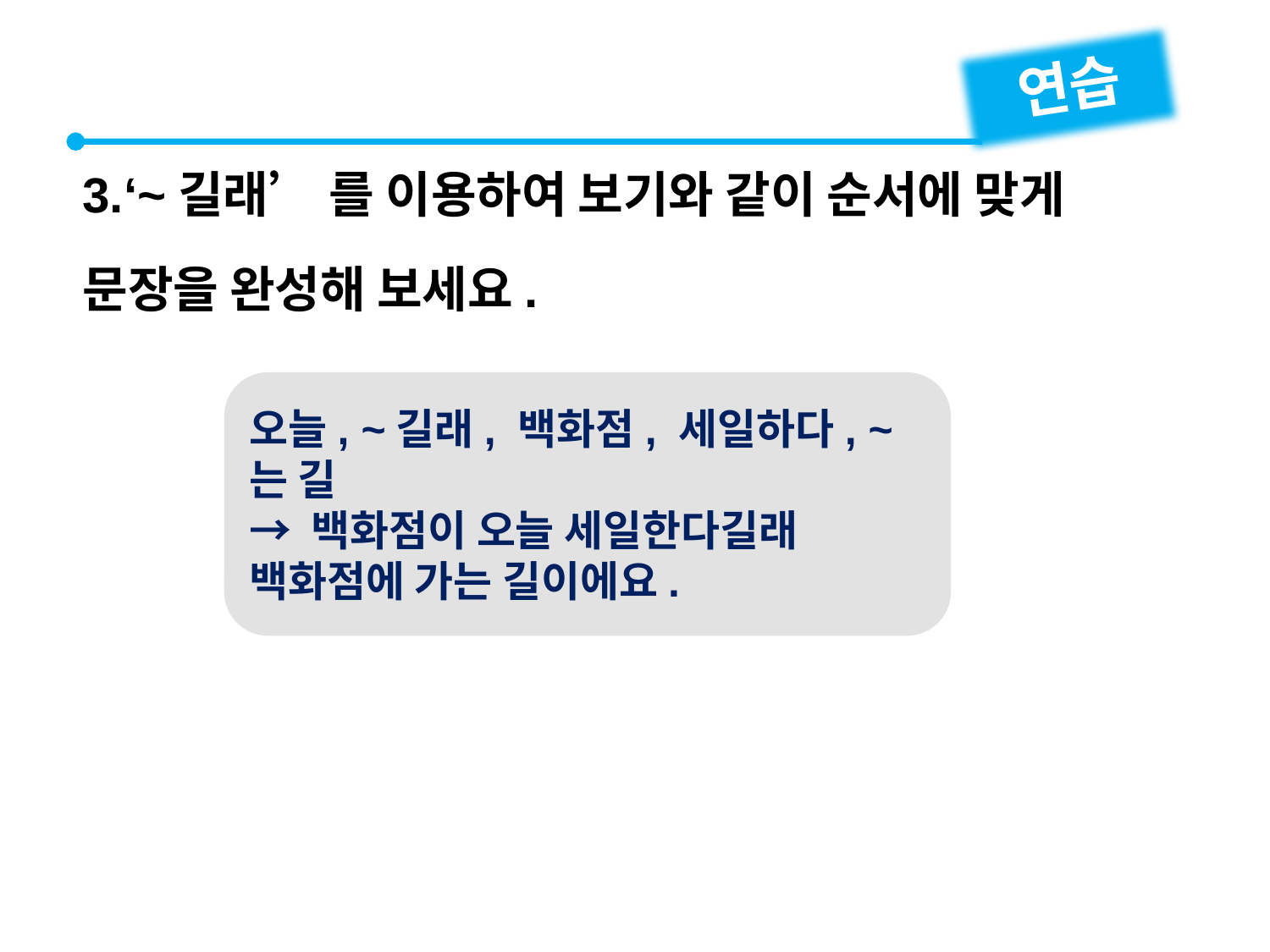

연습
3.‘~길래’ 를 이용하여 보기와 같이 순서에 맞게 문장을 완성해 보세요.
오늘, ~길래, 백화점, 세일하다, ~는 길
→ 백화점이 오늘 세일한다길래 백화점에 가는 길이에요.